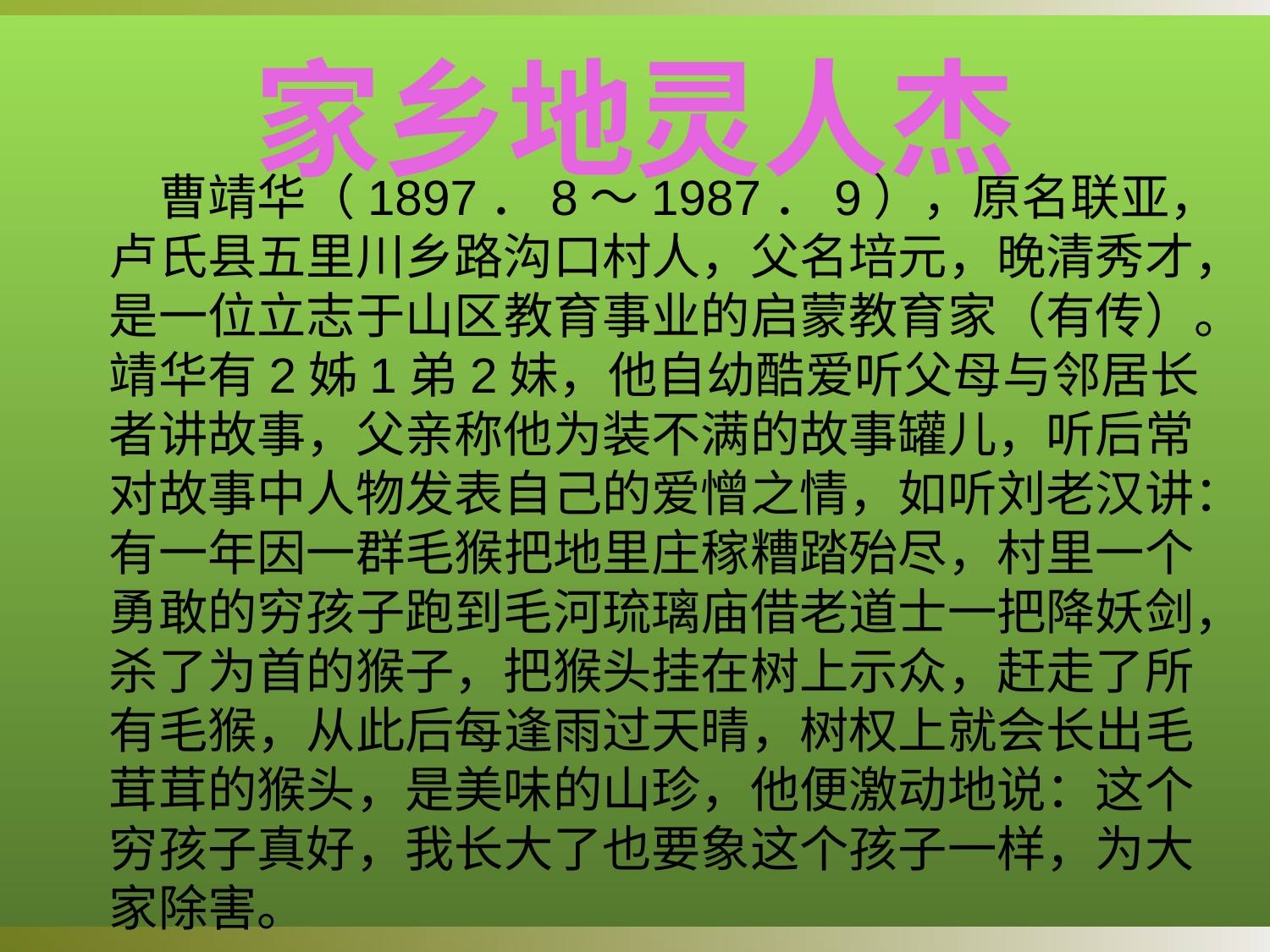

家乡地灵人杰
　曹靖华（1897．8～1987．9），原名联亚，卢氏县五里川乡路沟口村人，父名培元，晚清秀才，是一位立志于山区教育事业的启蒙教育家（有传）。靖华有2姊1弟2妹，他自幼酷爱听父母与邻居长者讲故事，父亲称他为装不满的故事罐儿，听后常对故事中人物发表自己的爱憎之情，如听刘老汉讲：有一年因一群毛猴把地里庄稼糟踏殆尽，村里一个勇敢的穷孩子跑到毛河琉璃庙借老道士一把降妖剑，杀了为首的猴子，把猴头挂在树上示众，赶走了所有毛猴，从此后每逢雨过天晴，树权上就会长出毛茸茸的猴头，是美味的山珍，他便激动地说：这个穷孩子真好，我长大了也要象这个孩子一样，为大家除害。